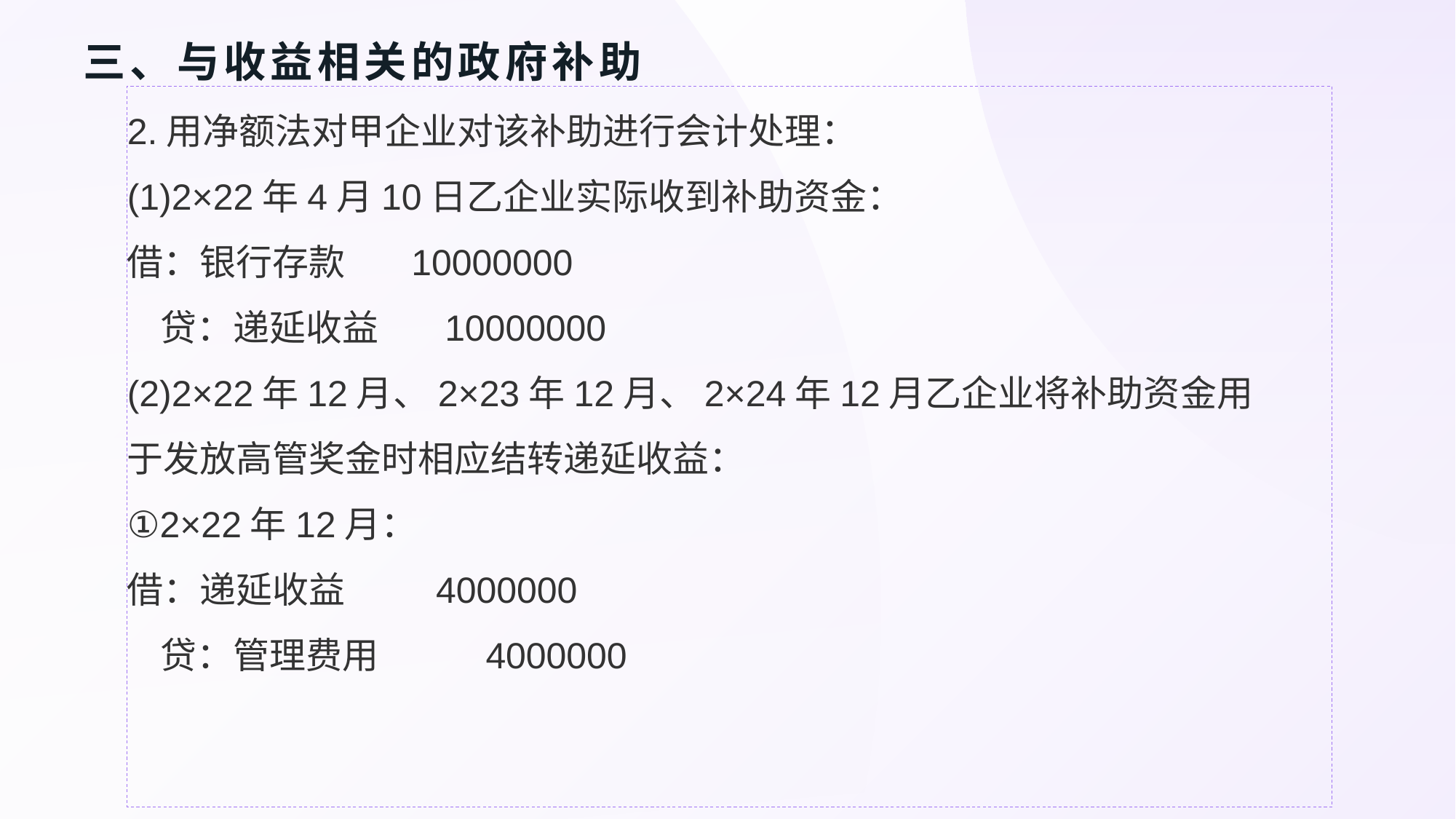

# 三、与收益相关的政府补助
2.用净额法对甲企业对该补助进行会计处理：
(1)2×22年4月10日乙企业实际收到补助资金：
借：银行存款       10000000
   贷：递延收益       10000000
(2)2×22年12月、2×23年12月、2×24年12月乙企业将补助资金用
于发放高管奖金时相应结转递延收益：
①2×22年12月：
借：递延收益          4000000
   贷：管理费用            4000000